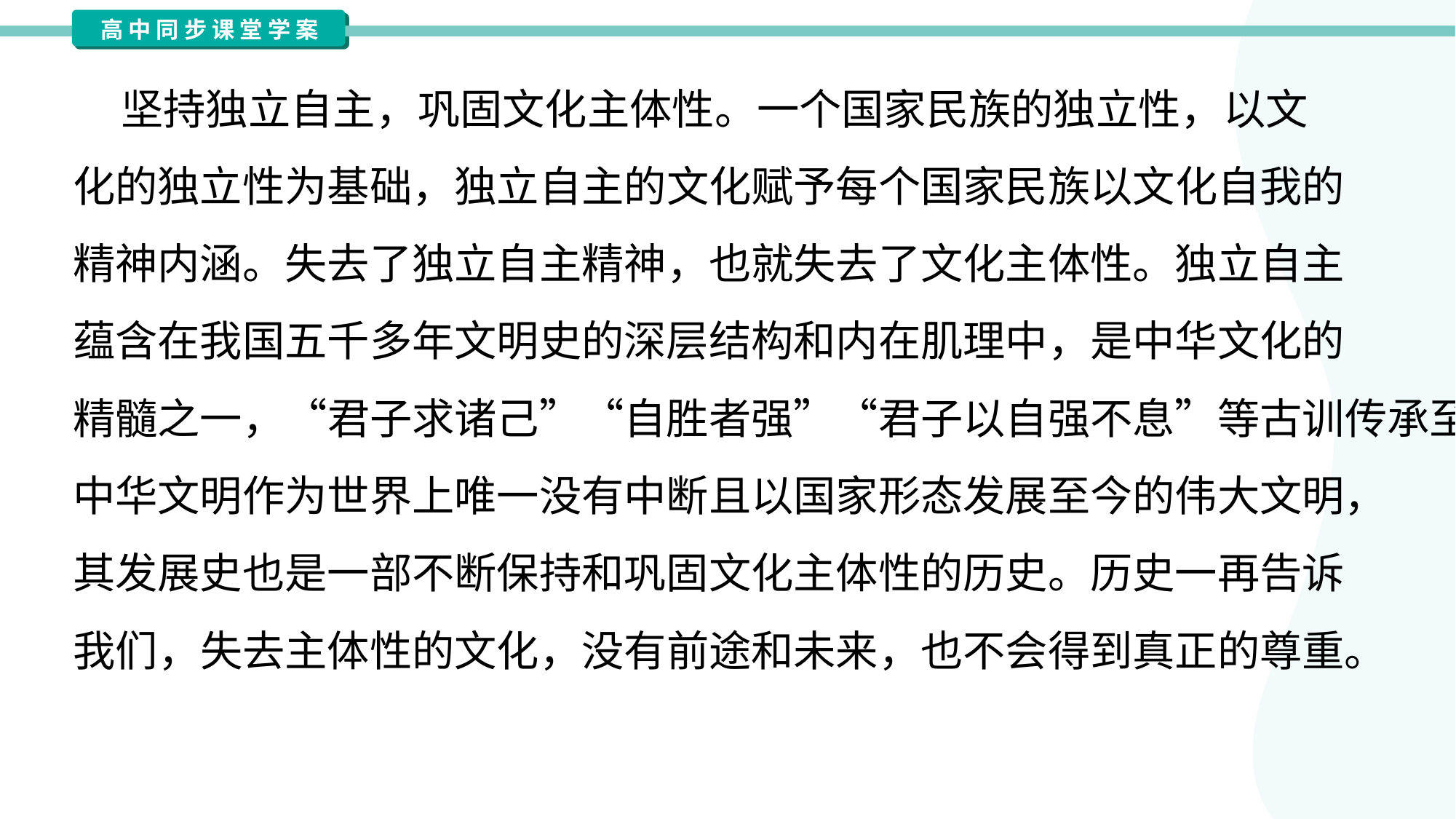

坚持独立自主，巩固文化主体性。一个国家民族的独立性，以文
化的独立性为基础，独立自主的文化赋予每个国家民族以文化自我的
精神内涵。失去了独立自主精神，也就失去了文化主体性。独立自主
蕴含在我国五千多年文明史的深层结构和内在肌理中，是中华文化的
精髓之一，“君子求诸己”“自胜者强”“君子以自强不息”等古训传承至今。
中华文明作为世界上唯一没有中断且以国家形态发展至今的伟大文明，
其发展史也是一部不断保持和巩固文化主体性的历史。历史一再告诉
我们，失去主体性的文化，没有前途和未来，也不会得到真正的尊重。